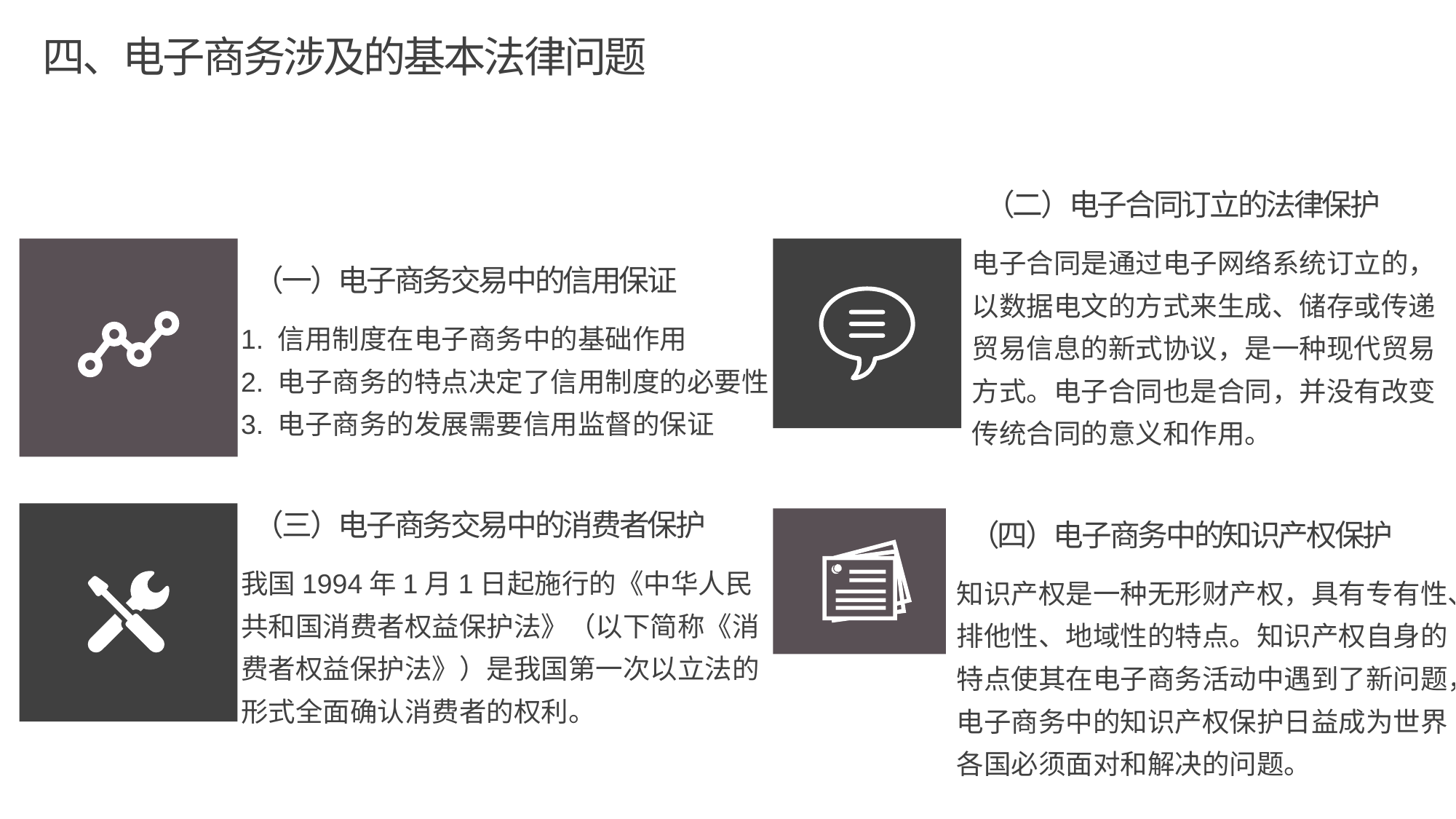

四、电子商务涉及的基本法律问题
（二）电子合同订立的法律保护
电子合同是通过电子网络系统订立的，以数据电文的方式来生成、储存或传递贸易信息的新式协议，是一种现代贸易方式。电子合同也是合同，并没有改变传统合同的意义和作用。

（一）电子商务交易中的信用保证
1. 信用制度在电子商务中的基础作用
2. 电子商务的特点决定了信用制度的必要性
3. 电子商务的发展需要信用监督的保证

（三）电子商务交易中的消费者保护
我国1994年1月1日起施行的《中华人民共和国消费者权益保护法》（以下简称《消费者权益保护法》）是我国第一次以立法的形式全面确认消费者的权利。
（四）电子商务中的知识产权保护
知识产权是一种无形财产权，具有专有性、排他性、地域性的特点。知识产权自身的特点使其在电子商务活动中遇到了新问题，电子商务中的知识产权保护日益成为世界各国必须面对和解决的问题。